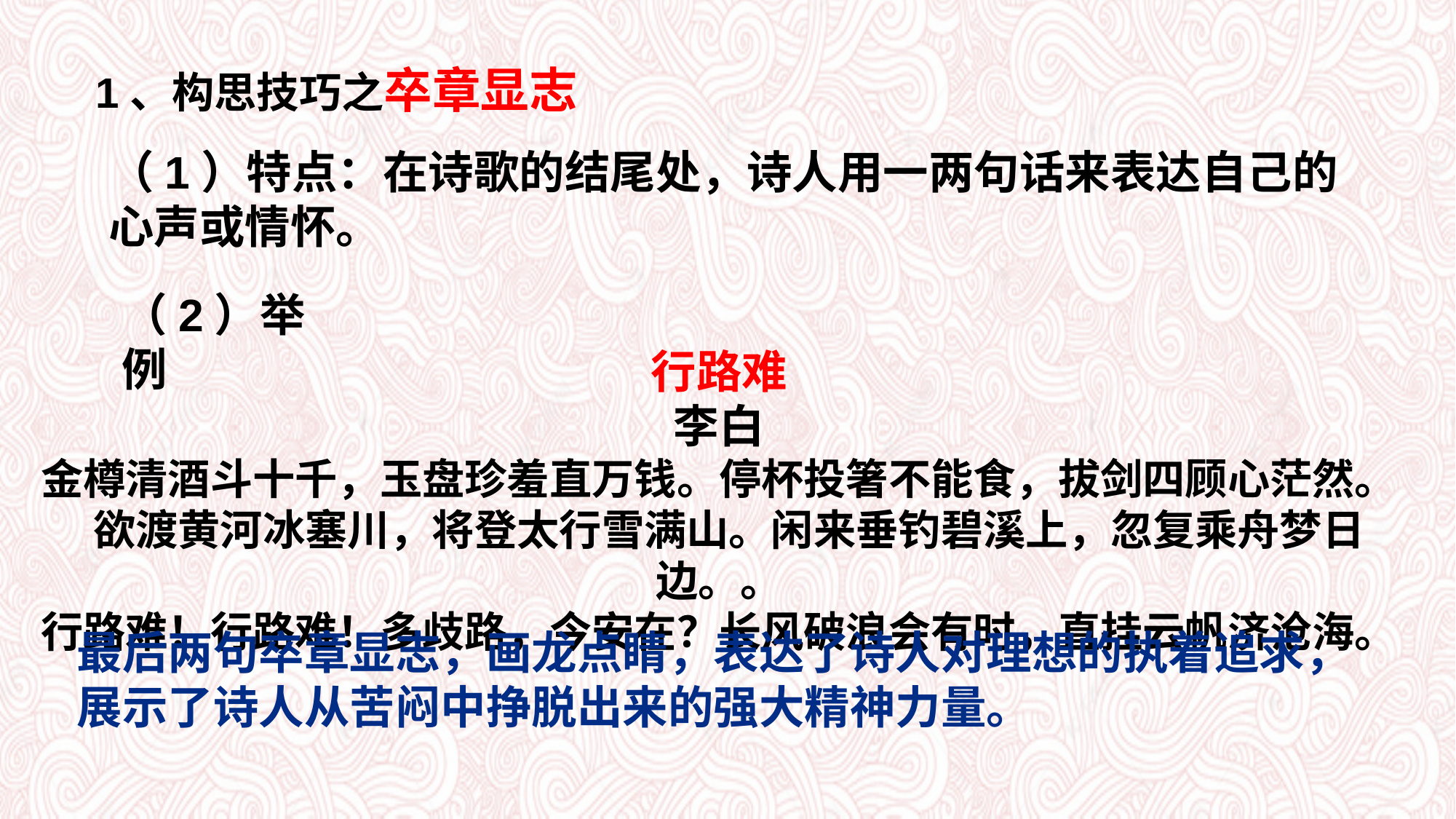

1、构思技巧之卒章显志
（1）特点：在诗歌的结尾处，诗人用一两句话来表达自己的心声或情怀。
（2）举例
行路难
李白
金樽清酒斗十千，玉盘珍羞直万钱。停杯投箸不能食，拔剑四顾心茫然。
 欲渡黄河冰塞川，将登太行雪满山。闲来垂钓碧溪上，忽复乘舟梦日边。。
行路难！行路难！多歧路，今安在？长风破浪会有时，直挂云帆济沧海。
最后两句卒章显志，画龙点睛，表达了诗人对理想的执着追求，展示了诗人从苦闷中挣脱出来的强大精神力量。